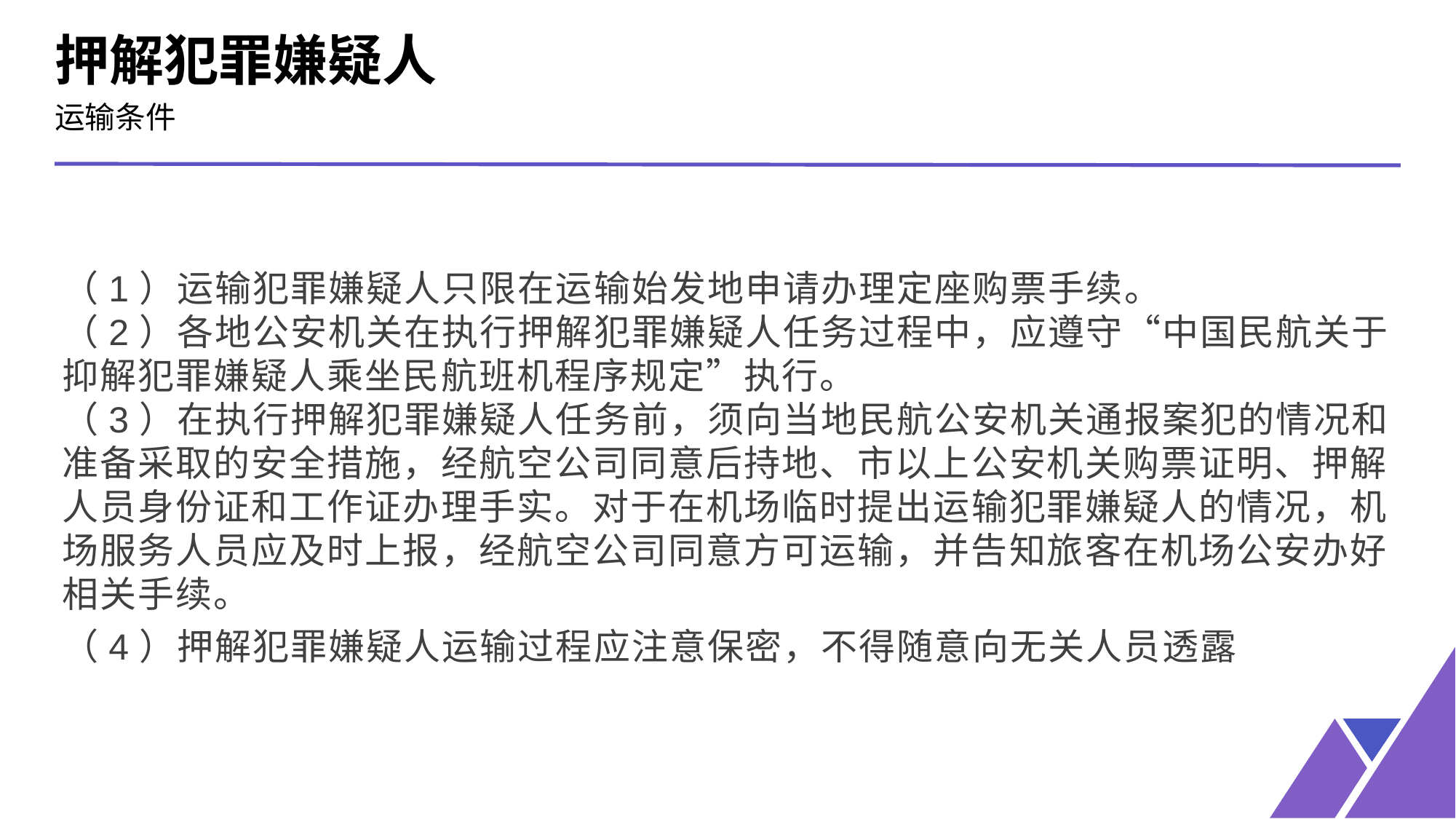

押解犯罪嫌疑人
运输条件
（1）运输犯罪嫌疑人只限在运输始发地申请办理定座购票手续。
（2）各地公安机关在执行押解犯罪嫌疑人任务过程中，应遵守“中国民航关于抑解犯罪嫌疑人乘坐民航班机程序规定”执行。
（3）在执行押解犯罪嫌疑人任务前，须向当地民航公安机关通报案犯的情况和准备采取的安全措施，经航空公司同意后持地、市以上公安机关购票证明、押解人员身份证和工作证办理手实。对于在机场临时提出运输犯罪嫌疑人的情况，机场服务人员应及时上报，经航空公司同意方可运输，并告知旅客在机场公安办好相关手续。
（4）押解犯罪嫌疑人运输过程应注意保密，不得随意向无关人员透露